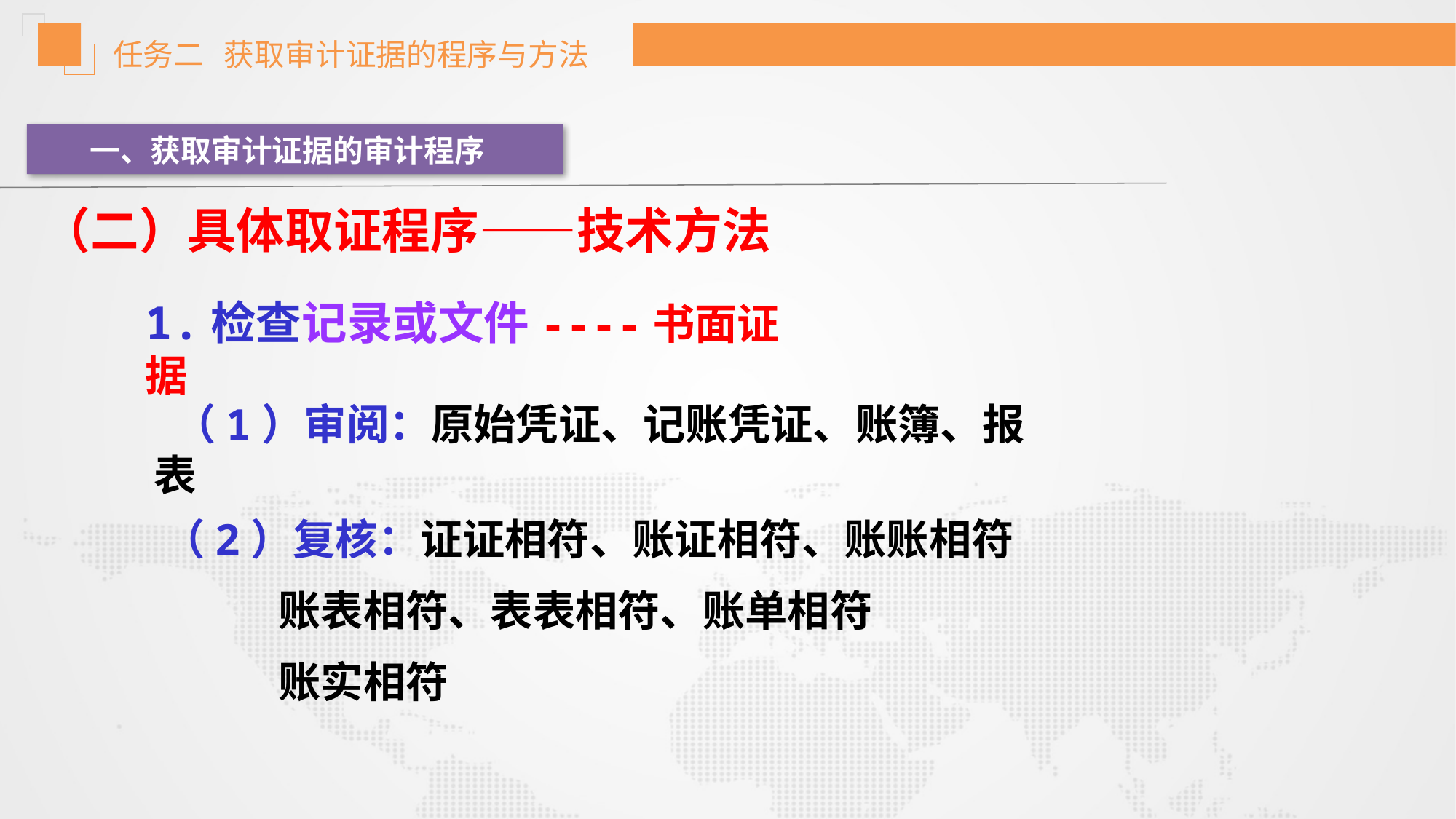

任务二   获取审计证据的程序与方法

一、获取审计证据的审计程序

（二）具体取证程序——技术方法
1.检查记录或文件----书面证据
 （1）审阅：原始凭证、记账凭证、账簿、报表
（2）复核：证证相符、账证相符、账账相符
           账表相符、表表相符、账单相符
           账实相符